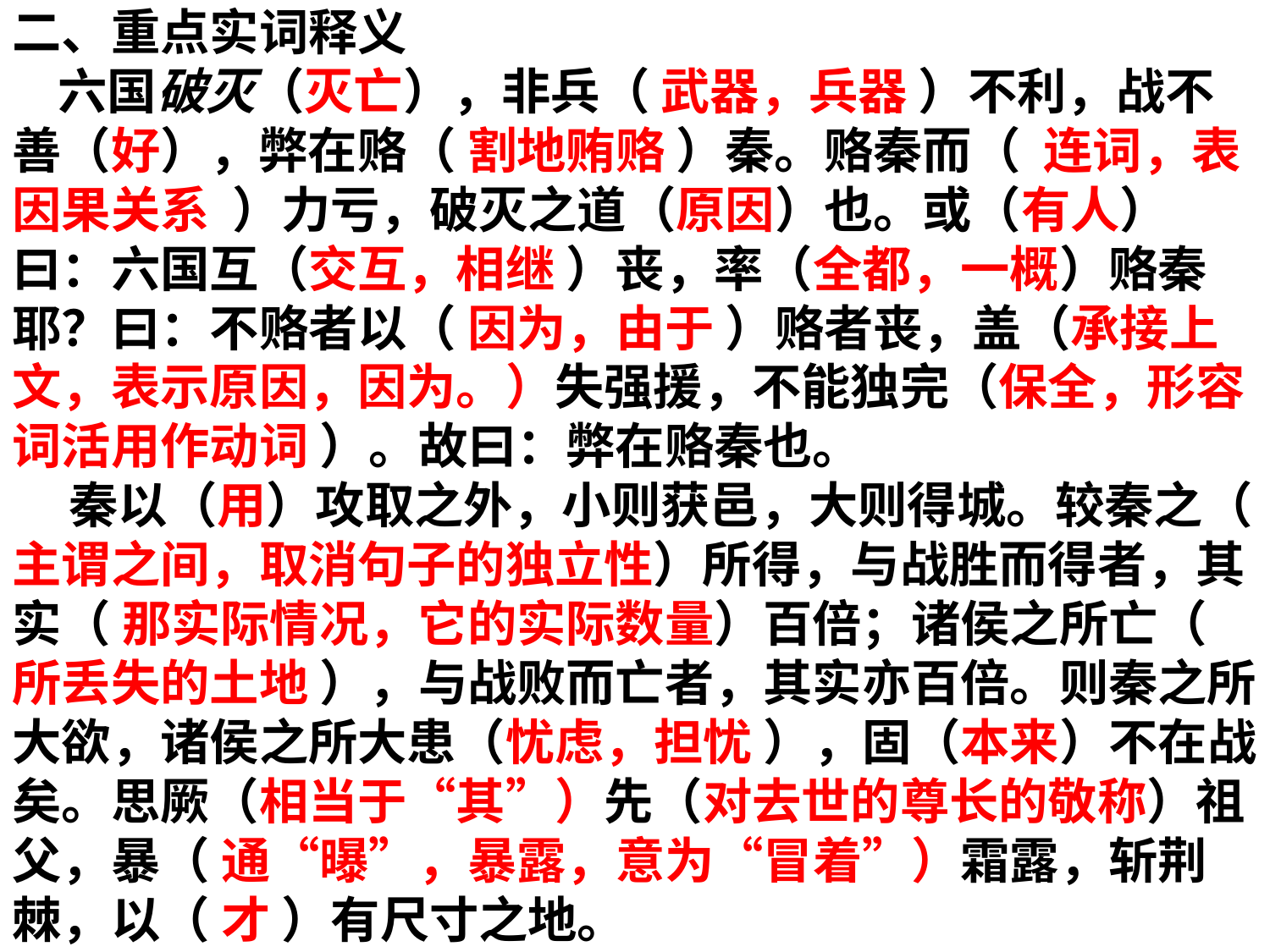

二、重点实词释义
   六国破灭（灭亡），非兵（ 武器，兵器 ）不利，战不善（好），弊在赂（ 割地贿赂 ）秦。赂秦而（  连词，表因果关系  ）力亏，破灭之道（原因）也。或（有人）曰：六国互（交互，相继 ）丧，率（全都，一概）赂秦耶？曰：不赂者以（ 因为，由于 ）赂者丧，盖（承接上文，表示原因，因为。）失强援，不能独完（保全，形容词活用作动词 ）。故曰：弊在赂秦也。
    秦以（用）攻取之外，小则获邑，大则得城。较秦之（ 主谓之间，取消句子的独立性）所得，与战胜而得者，其实（ 那实际情况，它的实际数量）百倍；诸侯之所亡（ 所丢失的土地 ），与战败而亡者，其实亦百倍。则秦之所大欲，诸侯之所大患（忧虑，担忧 ），固（本来）不在战矣。思厥（相当于“其”）先（对去世的尊长的敬称）祖父，暴（ 通“曝”，暴露，意为“冒着”）霜露，斩荆棘，以（ 才 ）有尺寸之地。